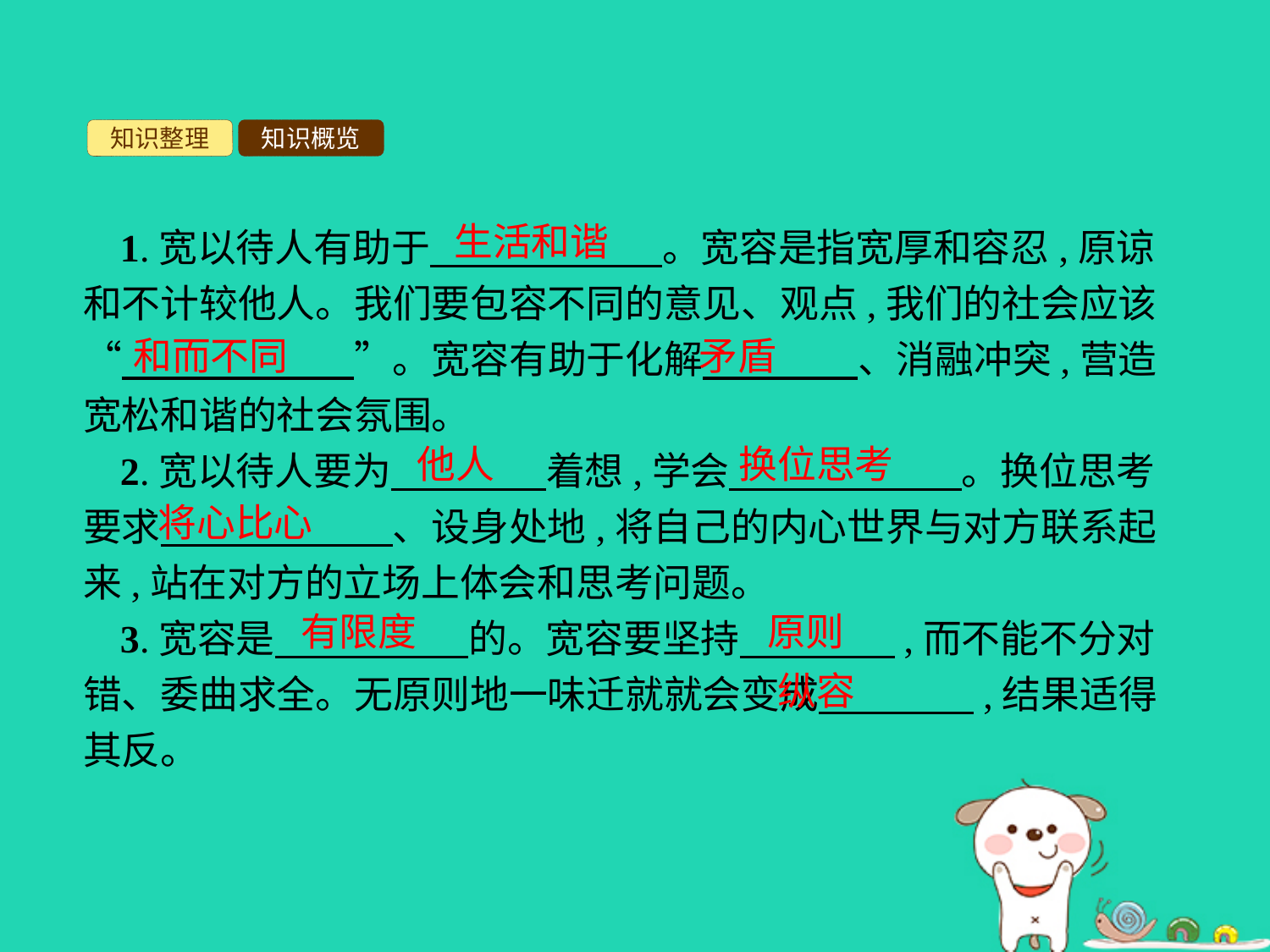

知识整理
知识概览
生活和谐
1.宽以待人有助于　　　　　　。宽容是指宽厚和容忍,原谅和不计较他人。我们要包容不同的意见、观点,我们的社会应该“　　　　　　”。宽容有助于化解　　　　、消融冲突,营造宽松和谐的社会氛围。
2.宽以待人要为　　　　着想,学会　　　　　　。换位思考要求　　　　　　、设身处地,将自己的内心世界与对方联系起来,站在对方的立场上体会和思考问题。
3.宽容是　　　　　的。宽容要坚持　　　　,而不能不分对错、委曲求全。无原则地一味迁就就会变成　　　　,结果适得其反。
和而不同
矛盾
换位思考
他人
将心比心
有限度
原则
纵容